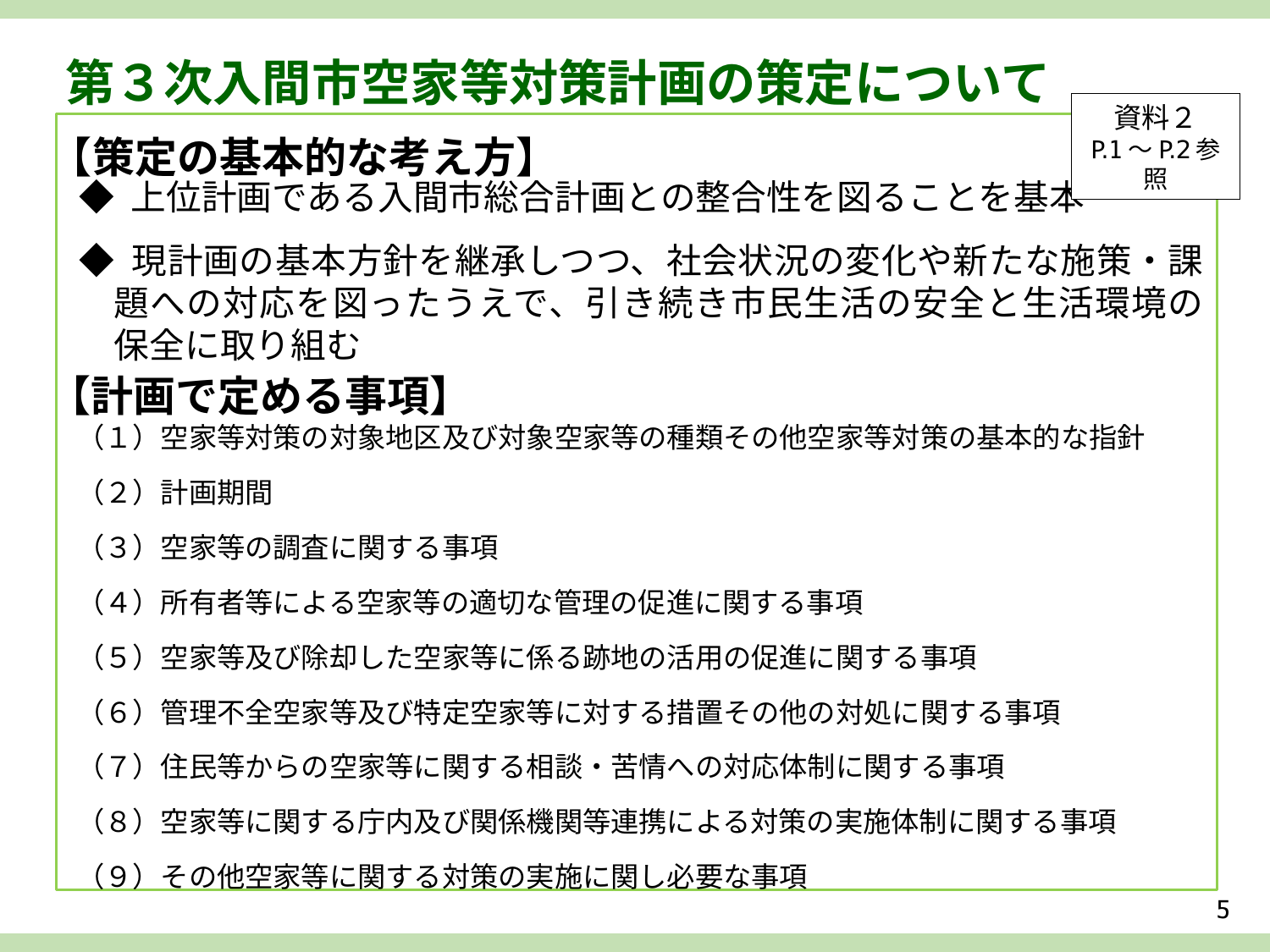

第３次入間市空家等対策計画の策定について
資料２
P.1～P.2参照
【策定の基本的な考え方】

◆ 上位計画である入間市総合計画との整合性を図ることを基本
◆ 現計画の基本方針を継承しつつ、社会状況の変化や新たな施策・課題への対応を図ったうえで、引き続き市民生活の安全と生活環境の保全に取り組む
【計画で定める事項】
（１）空家等対策の対象地区及び対象空家等の種類その他空家等対策の基本的な指針
（２）計画期間
（３）空家等の調査に関する事項
（４）所有者等による空家等の適切な管理の促進に関する事項
（５）空家等及び除却した空家等に係る跡地の活用の促進に関する事項
（６）管理不全空家等及び特定空家等に対する措置その他の対処に関する事項
（７）住民等からの空家等に関する相談・苦情への対応体制に関する事項
（８）空家等に関する庁内及び関係機関等連携による対策の実施体制に関する事項
（９）その他空家等に関する対策の実施に関し必要な事項

5